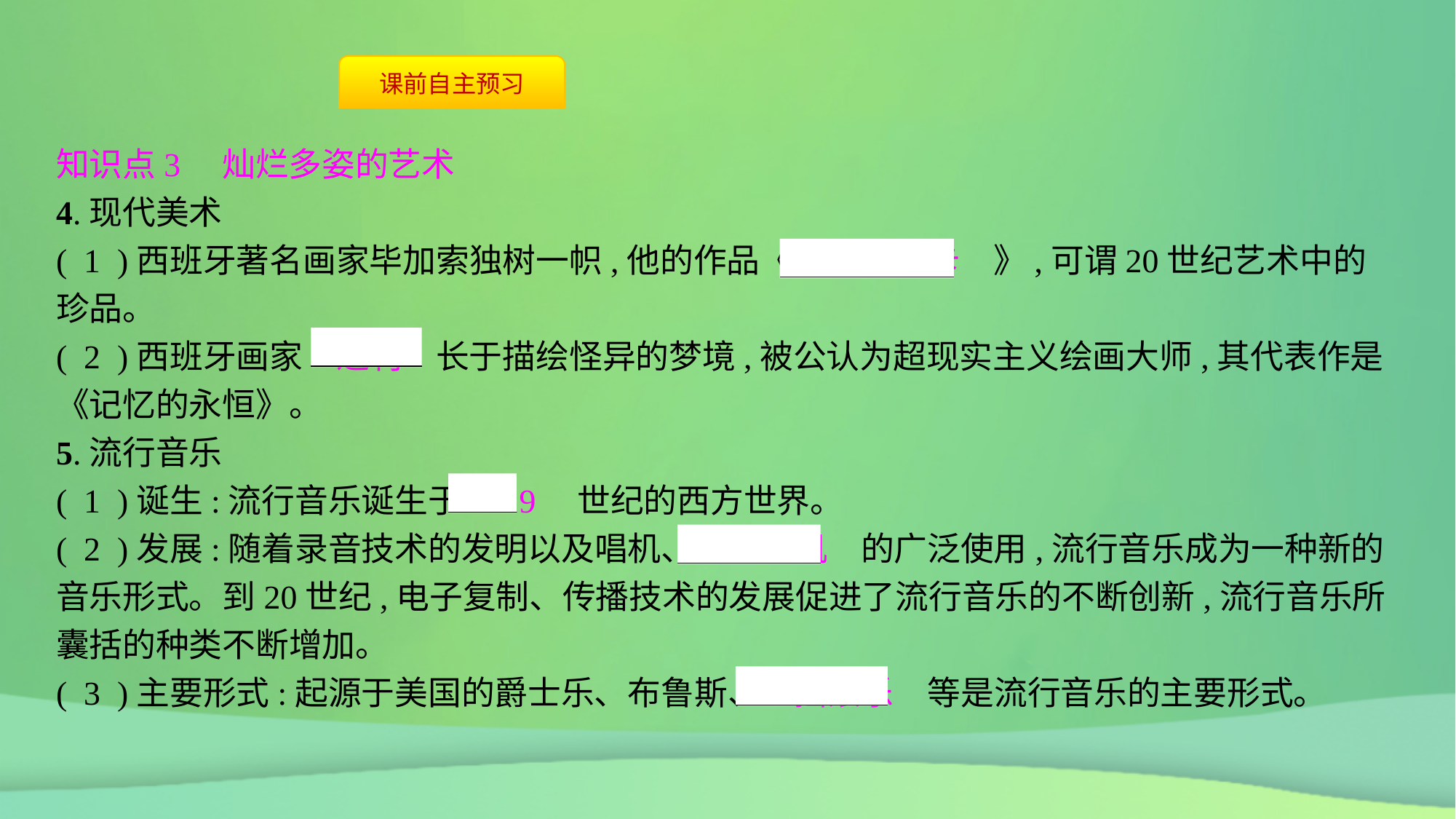

知识点3　灿烂多姿的艺术
4.现代美术
(  1  )西班牙著名画家毕加索独树一帜,他的作品《　格尔尼卡　》,可谓20世纪艺术中的珍品。
(  2  )西班牙画家　达利　长于描绘怪异的梦境,被公认为超现实主义绘画大师,其代表作是《记忆的永恒》。
5.流行音乐
(  1  )诞生:流行音乐诞生于　19　世纪的西方世界。
(  2  )发展:随着录音技术的发明以及唱机、　收音机　的广泛使用,流行音乐成为一种新的音乐形式。到20世纪,电子复制、传播技术的发展促进了流行音乐的不断创新,流行音乐所囊括的种类不断增加。
(  3  )主要形式:起源于美国的爵士乐、布鲁斯、　摇滚乐　等是流行音乐的主要形式。